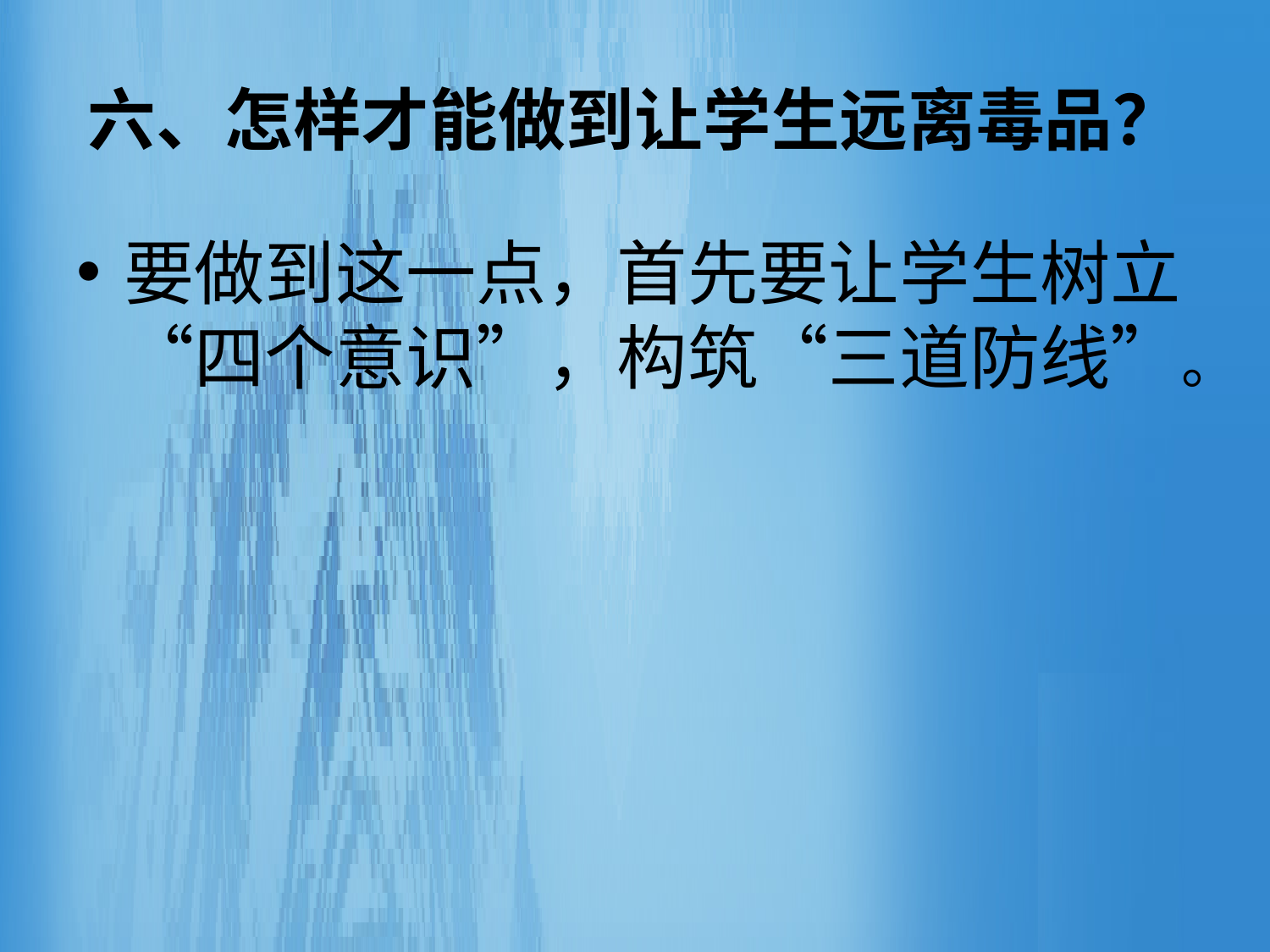

# 六、怎样才能做到让学生远离毒品？
要做到这一点，首先要让学生树立“四个意识”，构筑“三道防线”。